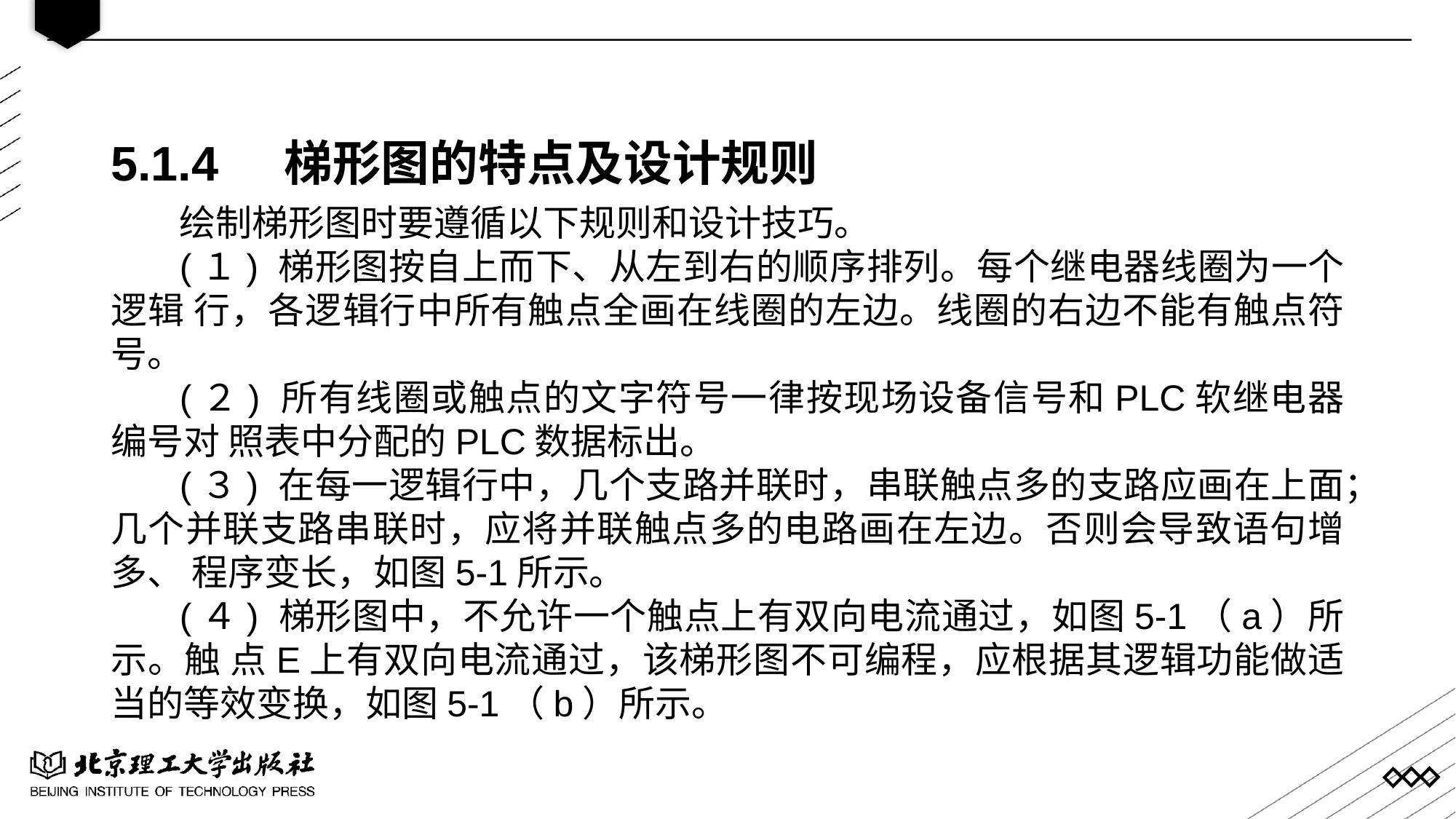

5.1.4    梯形图的特点及设计规则
绘制梯形图时要遵循以下规则和设计技巧。
(１) 梯形图按自上而下、从左到右的顺序排列。每个继电器线圈为一个逻辑 行，各逻辑行中所有触点全画在线圈的左边。线圈的右边不能有触点符号。
(２) 所有线圈或触点的文字符号一律按现场设备信号和PLC软继电器编号对 照表中分配的PLC数据标出。
(３) 在每一逻辑行中，几个支路并联时，串联触点多的支路应画在上面；几个并联支路串联时，应将并联触点多的电路画在左边。否则会导致语句增多、 程序变长，如图5-1所示。
(４) 梯形图中，不允许一个触点上有双向电流通过，如图5-1（a）所示。触 点E上有双向电流通过，该梯形图不可编程，应根据其逻辑功能做适当的等效变换，如图5-1（b）所示。